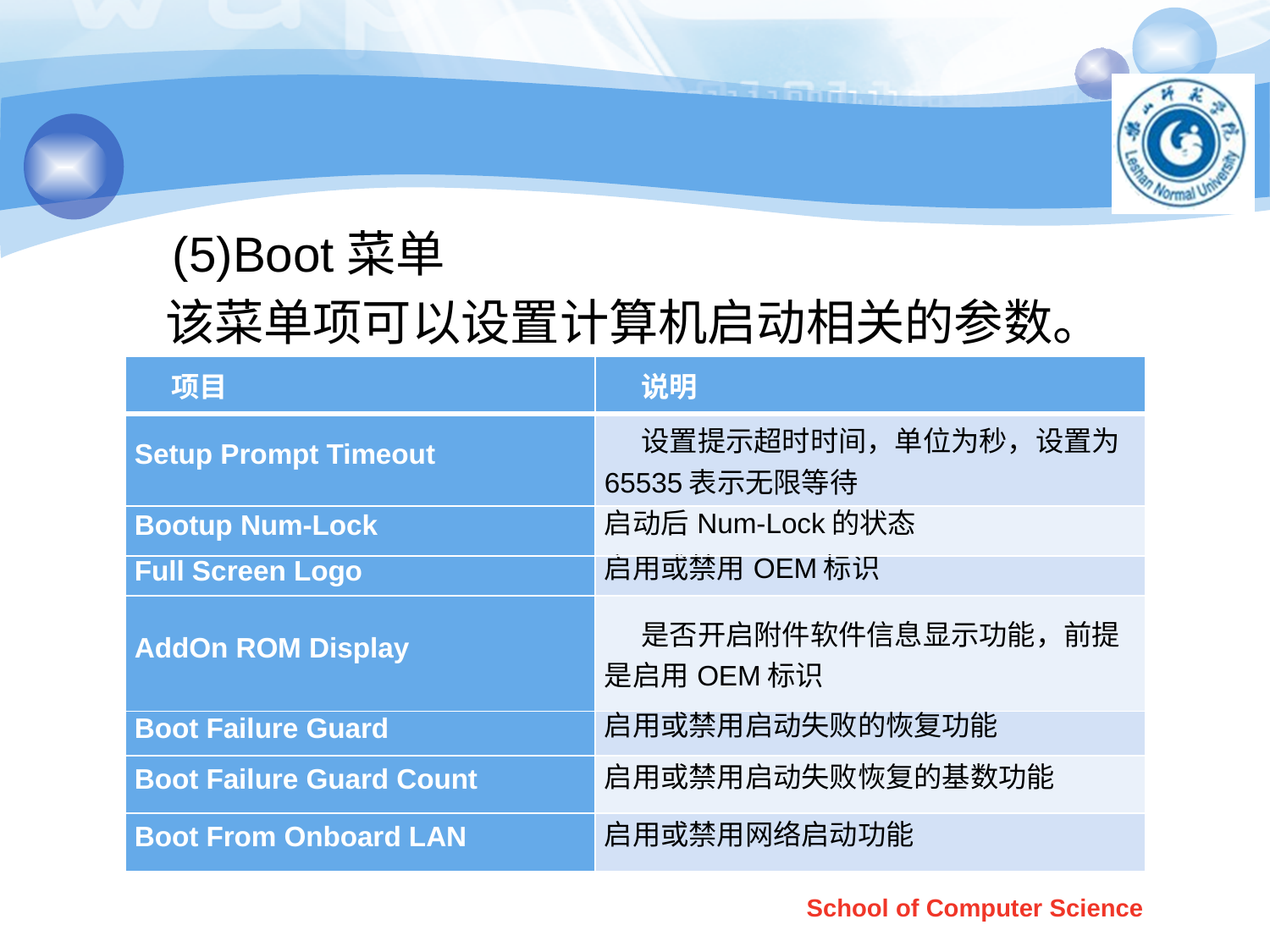

#
       (5)Boot菜单
       该菜单项可以设置计算机启动相关的参数。

| 项目 | 说明 |
| --- | --- |
| Setup Prompt Timeout | 设置提示超时时间，单位为秒，设置为65535表示无限等待 |
| Bootup Num-Lock | 启动后Num-Lock的状态 |
| Full Screen Logo | 启用或禁用OEM标识 |
| AddOn ROM Display | 是否开启附件软件信息显示功能，前提是启用OEM标识 |
| Boot Failure Guard | 启用或禁用启动失败的恢复功能 |
| Boot Failure Guard Count | 启用或禁用启动失败恢复的基数功能 |
| Boot From Onboard LAN | 启用或禁用网络启动功能 |
School of Computer Science